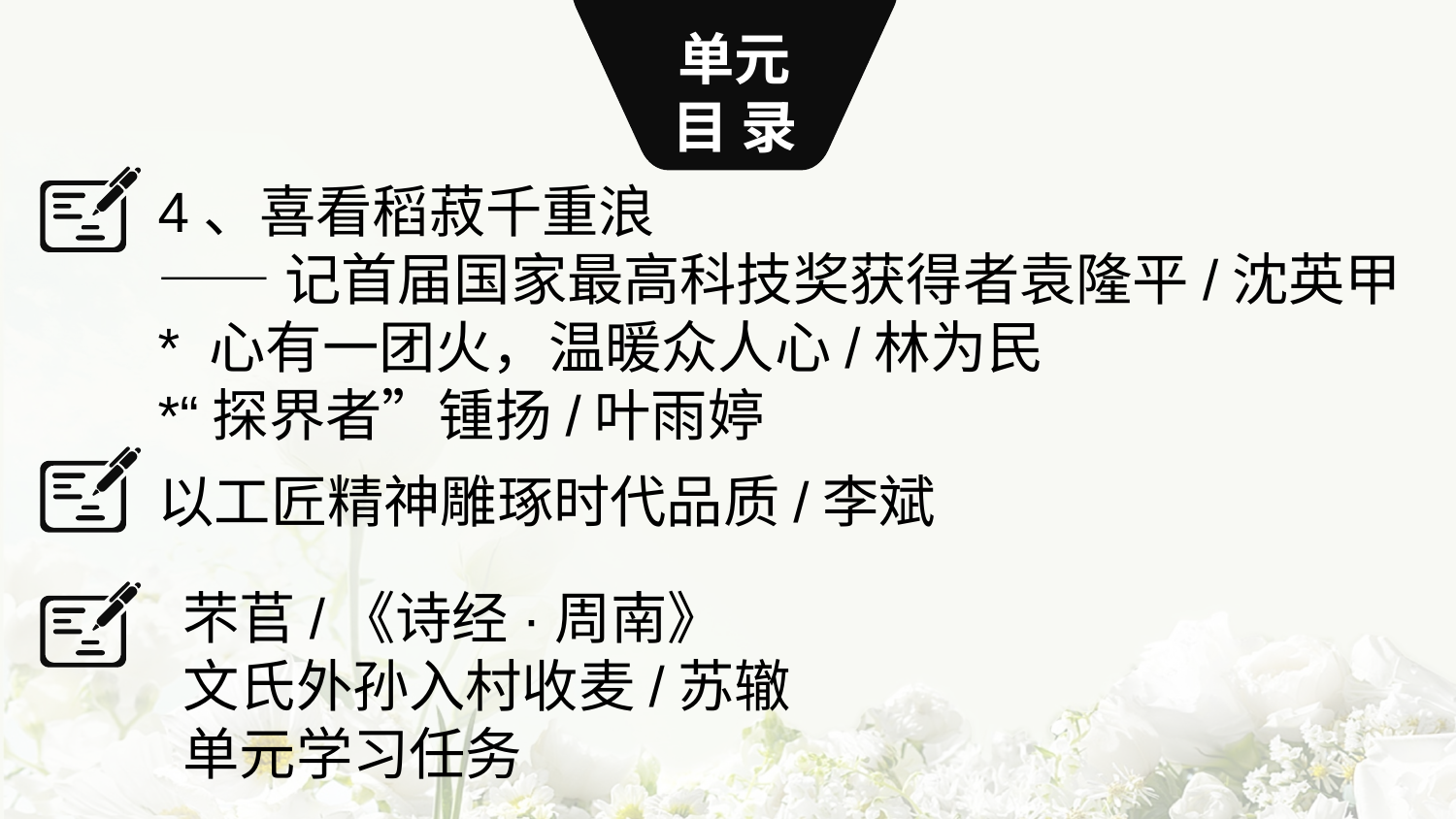

单元
目 录

4、喜看稻菽千重浪
——记首届国家最高科技奖获得者袁隆平/沈英甲
* 心有一团火，温暖众人心/林为民
*“探界者”锺扬/叶雨婷

以工匠精神雕琢时代品质/李斌
芣苢/《诗经·周南》
文氏外孙入村收麦/苏辙
单元学习任务